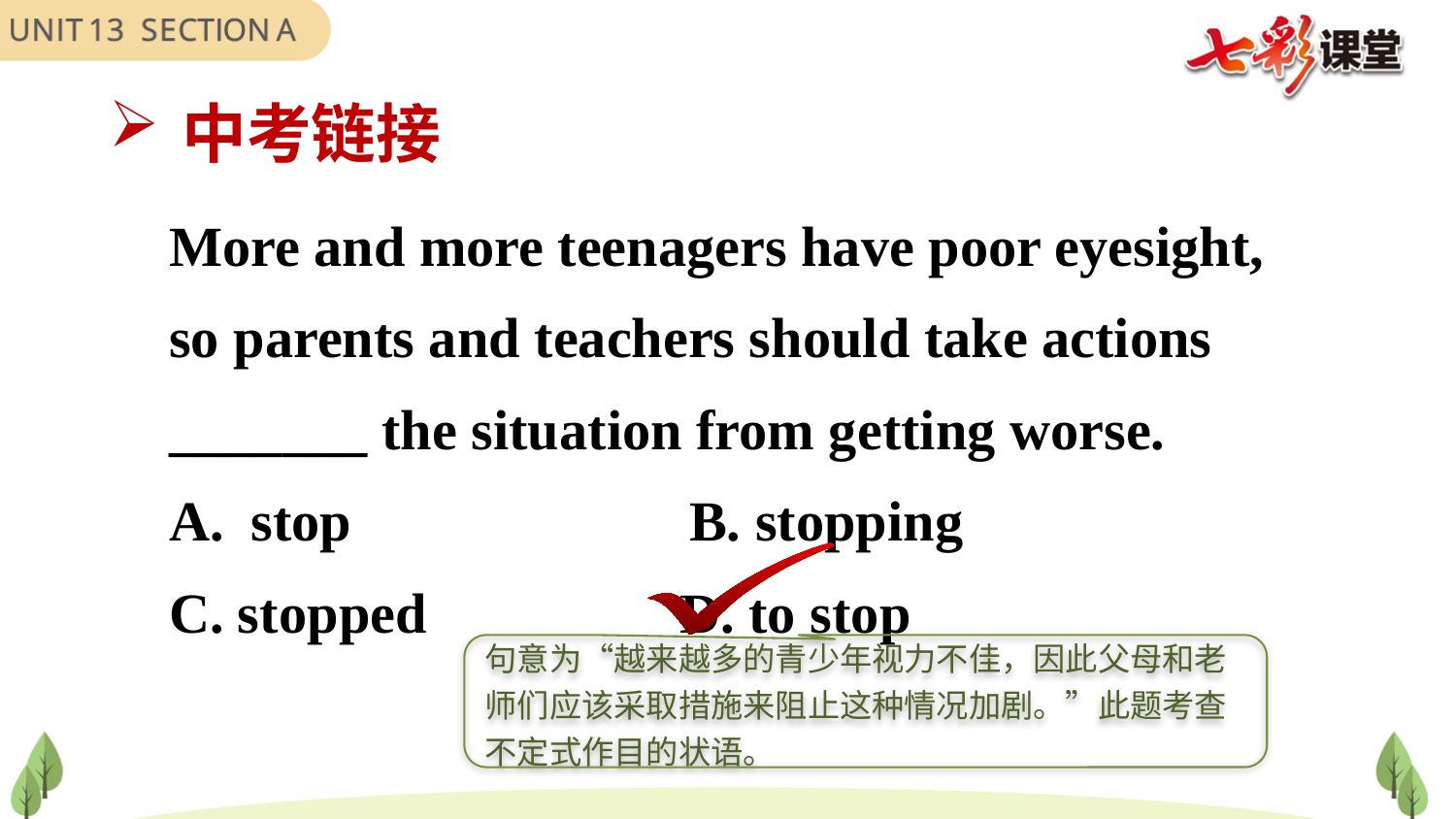

中考链接
More and more teenagers have poor eyesight, so parents and teachers should take actions _______ the situation from getting worse.
stop                        B. stopping
C. stopped                  D. to stop

句意为“越来越多的青少年视力不佳，因此父母和老师们应该采取措施来阻止这种情况加剧。”此题考查不定式作目的状语。